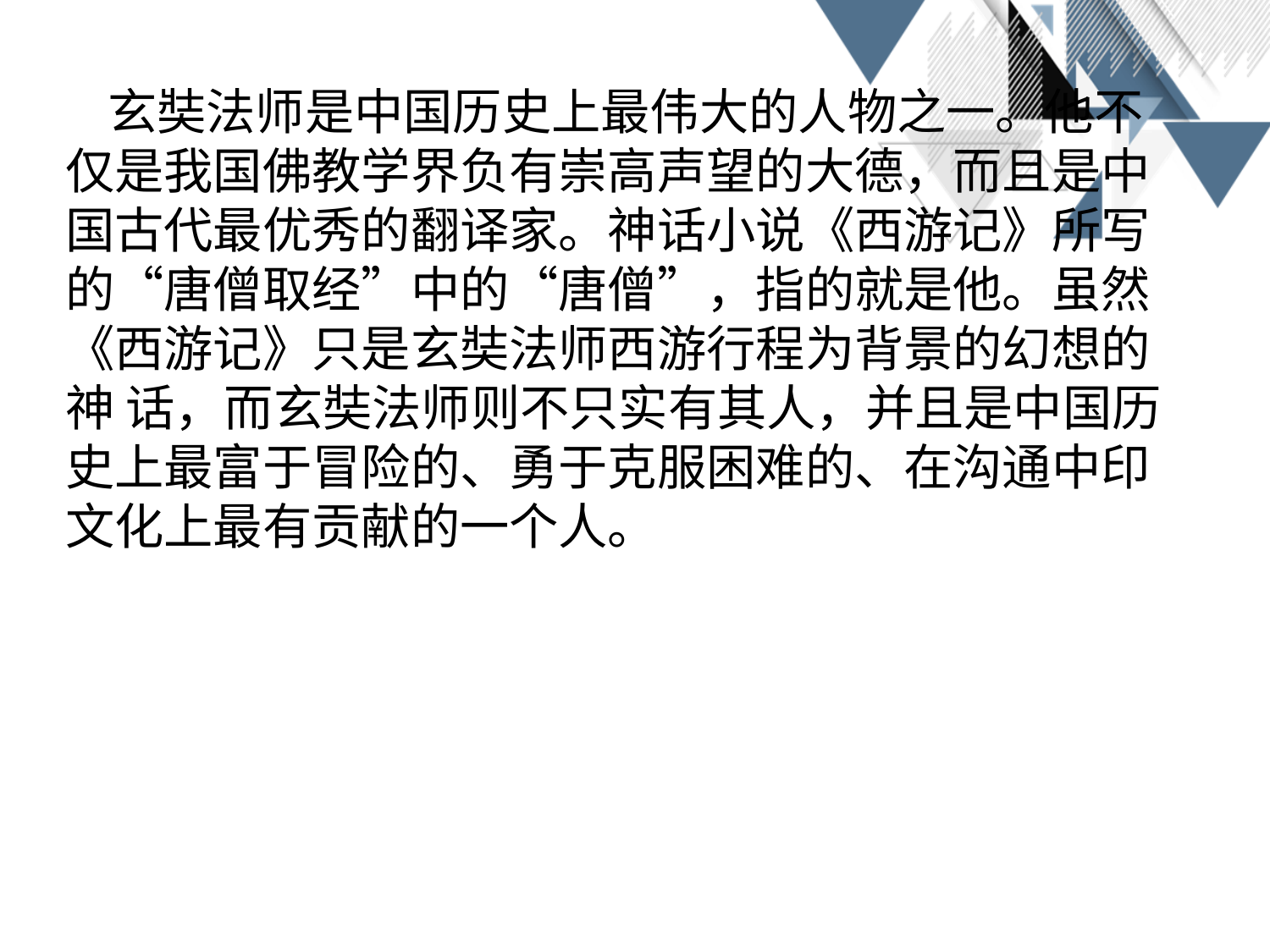

玄奘法师是中国历史上最伟大的人物之一。他不仅是我国佛教学界负有崇高声望的大德，而且是中国古代最优秀的翻译家。神话小说《西游记》所写的“唐僧取经”中的“唐僧”，指的就是他。虽然《西游记》只是玄奘法师西游行程为背景的幻想的神 话，而玄奘法师则不只实有其人，并且是中国历史上最富于冒险的、勇于克服困难的、在沟通中印文化上最有贡献的一个人。